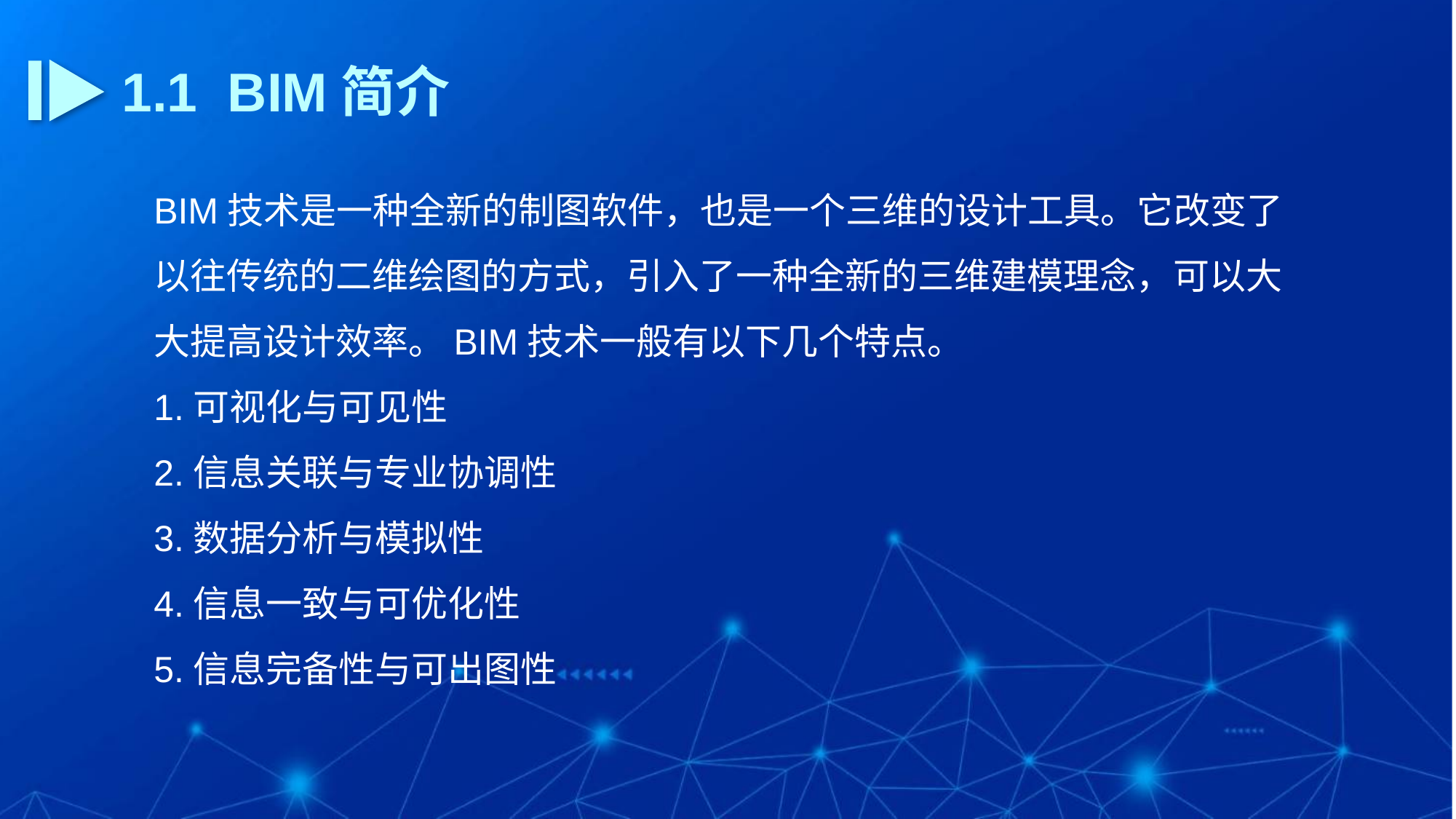

1.1  BIM简介

BIM技术是一种全新的制图软件，也是一个三维的设计工具。它改变了以往传统的二维绘图的方式，引入了一种全新的三维建模理念，可以大大提高设计效率。BIM技术一般有以下几个特点。
1.可视化与可见性
2.信息关联与专业协调性
3.数据分析与模拟性
4.信息一致与可优化性
5.信息完备性与可出图性